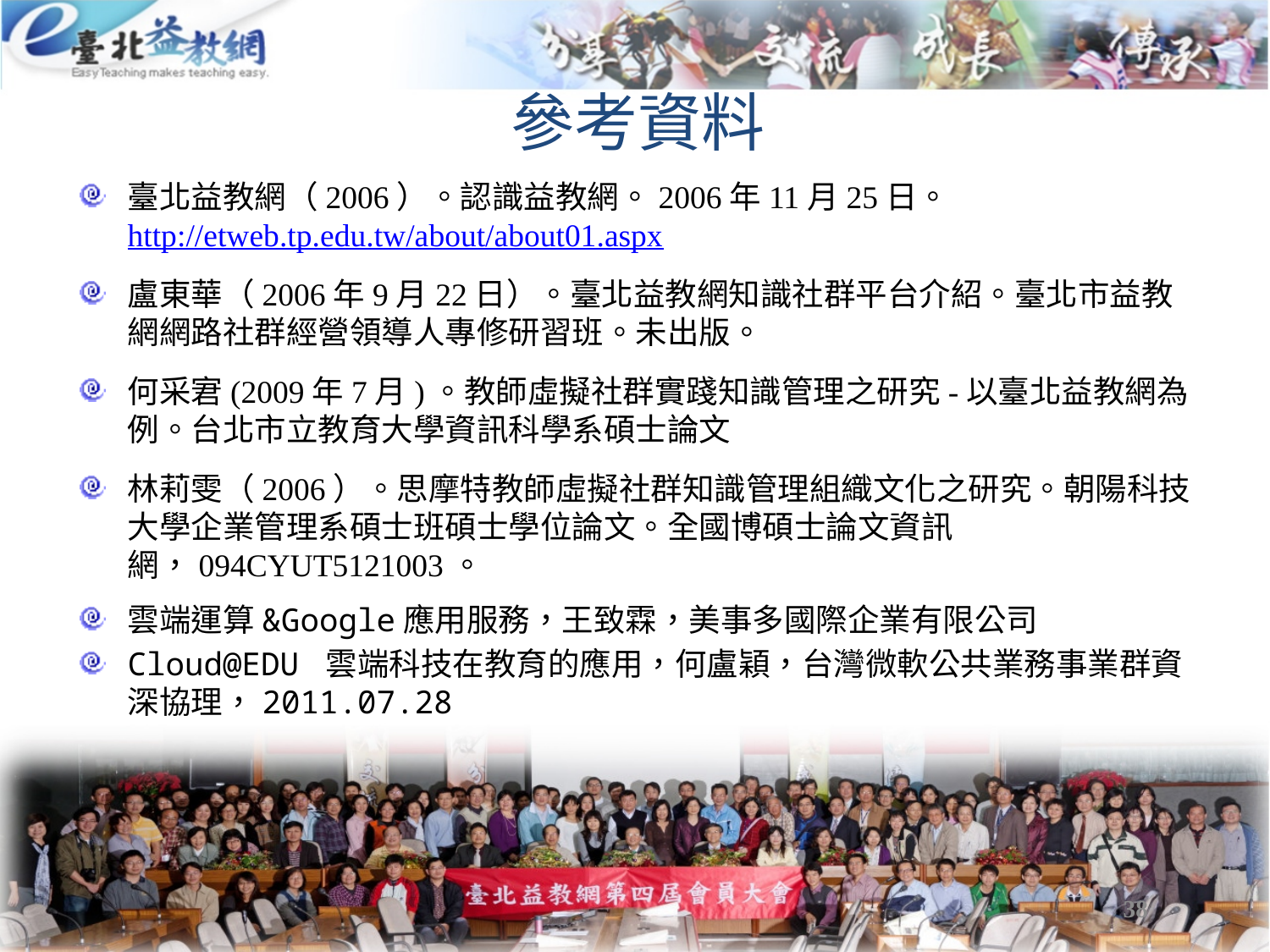

參考資料
臺北益教網（2006）。認識益教網。2006年11月25日。http://etweb.tp.edu.tw/about/about01.aspx
盧東華（2006年9月22日）。臺北益教網知識社群平台介紹。臺北市益教網網路社群經營領導人專修研習班。未出版。
何采宭(2009年7月)。教師虛擬社群實踐知識管理之研究-以臺北益教網為例。台北市立教育大學資訊科學系碩士論文
林莉雯（2006）。思摩特教師虛擬社群知識管理組織文化之研究。朝陽科技大學企業管理系碩士班碩士學位論文。全國博碩士論文資訊網，094CYUT5121003。
雲端運算&Google應用服務，王致霖，美事多國際企業有限公司
Cloud@EDU 雲端科技在教育的應用，何盧穎，台灣微軟公共業務事業群資深協理，2011.07.28
38